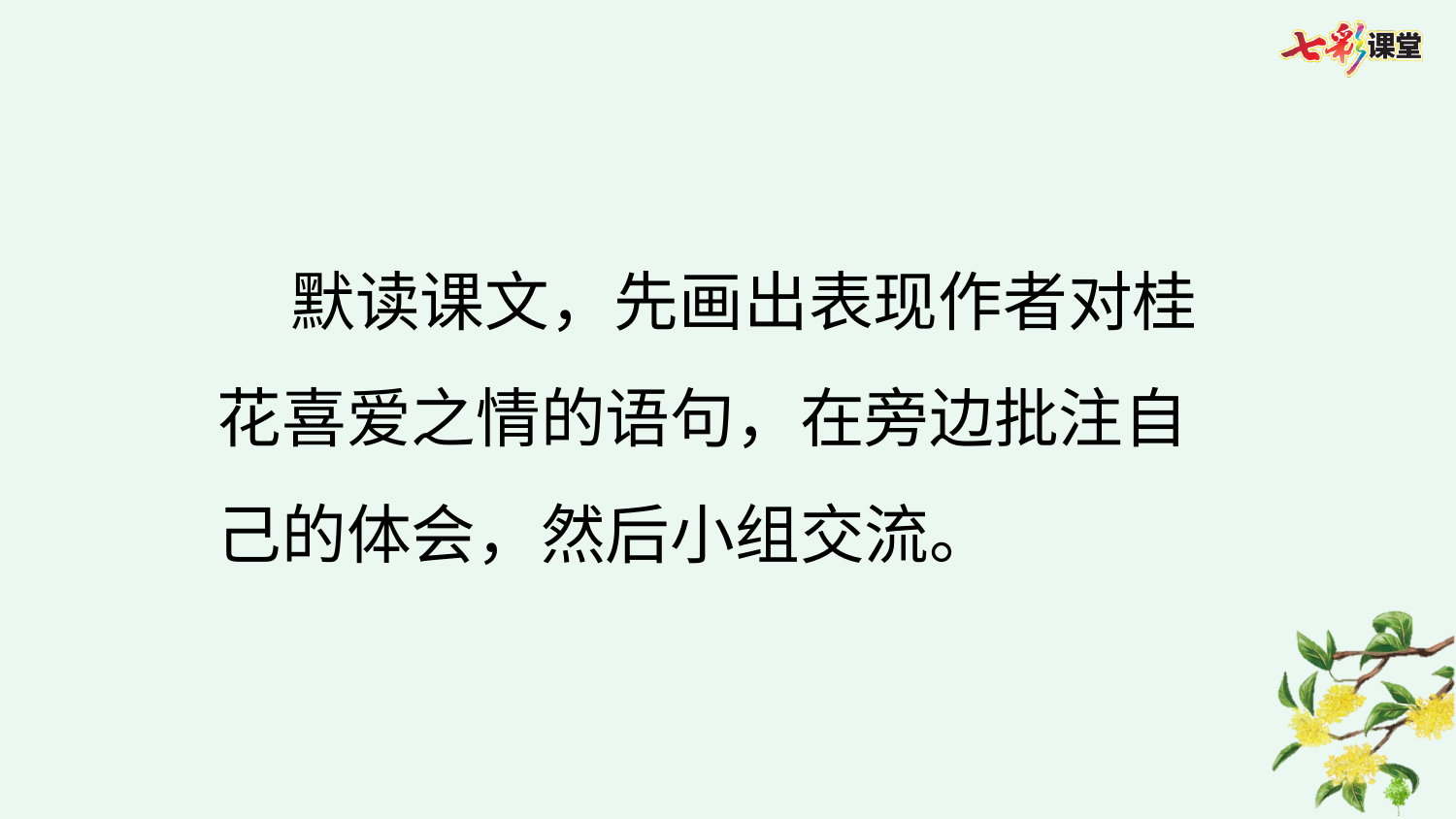

默读课文，先画出表现作者对桂花喜爱之情的语句，在旁边批注自己的体会，然后小组交流。